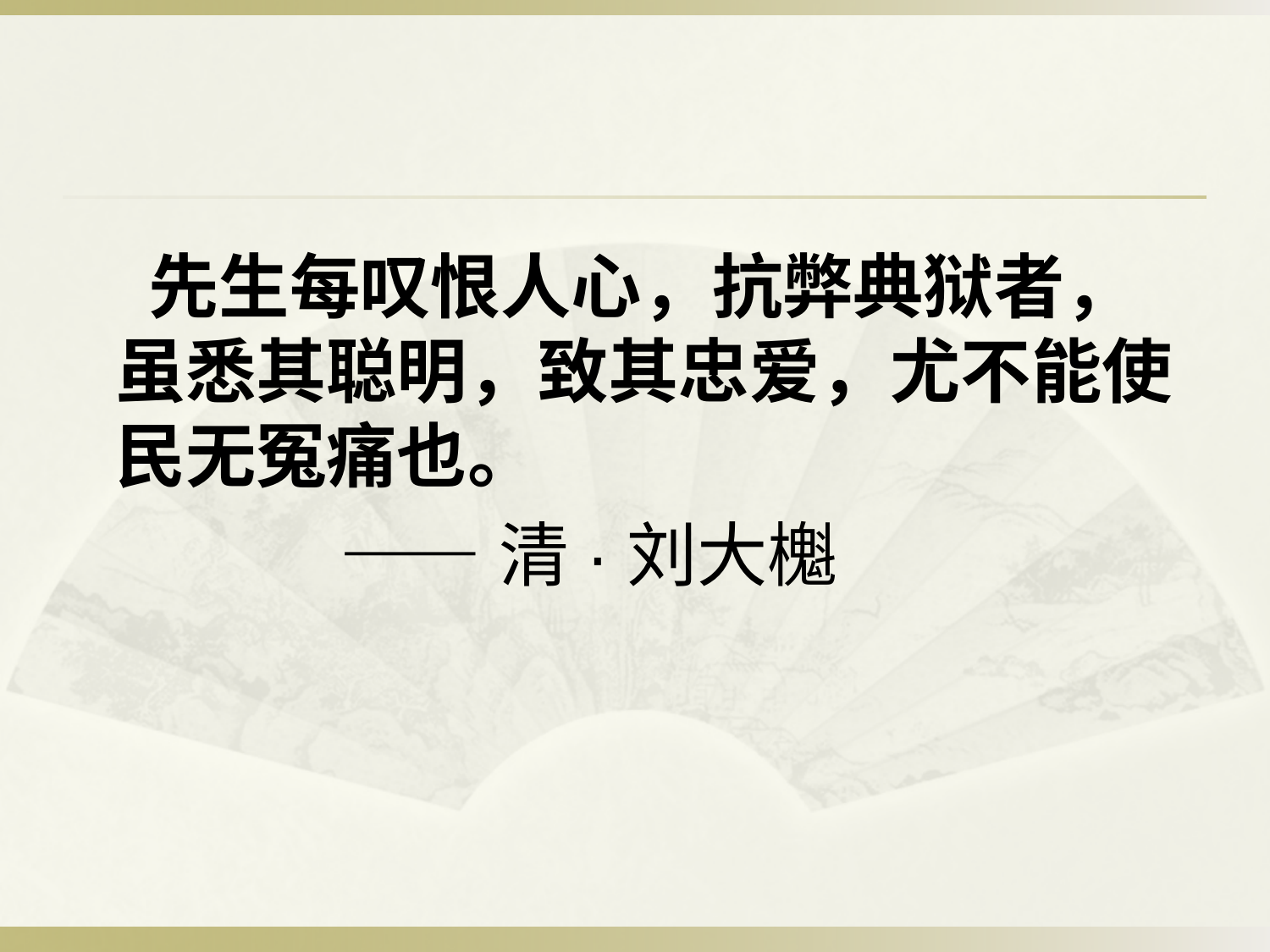

#
    先生每叹恨人心，抗弊典狱者，虽悉其聪明，致其忠爱，尤不能使民无冤痛也。
                 ——清·刘大櫆